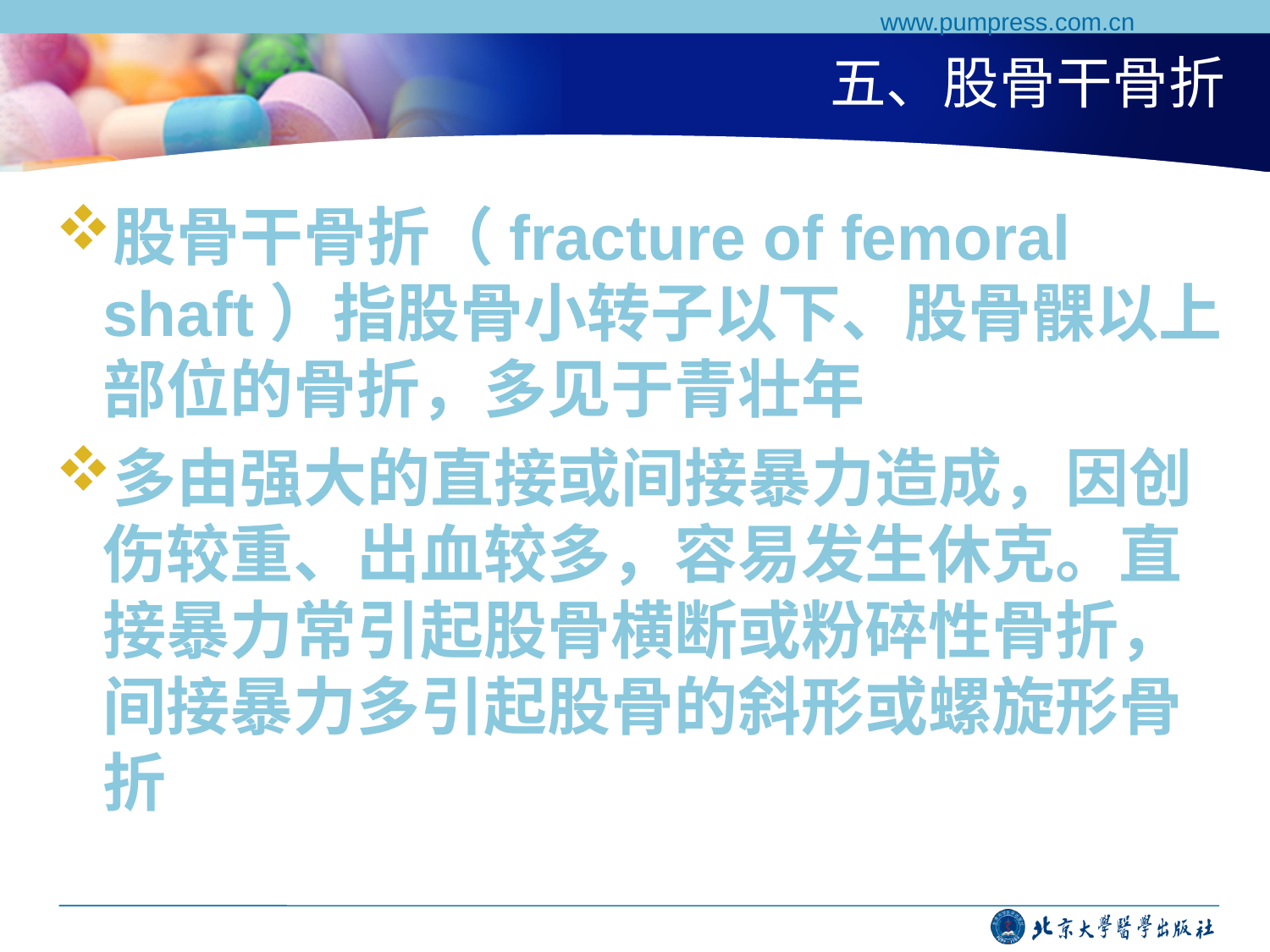

www.pumpress.com.cn
# 五、股骨干骨折
股骨干骨折（fracture of femoral shaft）指股骨小转子以下、股骨髁以上部位的骨折，多见于青壮年
多由强大的直接或间接暴力造成，因创伤较重、出血较多，容易发生休克。直接暴力常引起股骨横断或粉碎性骨折，间接暴力多引起股骨的斜形或螺旋形骨折